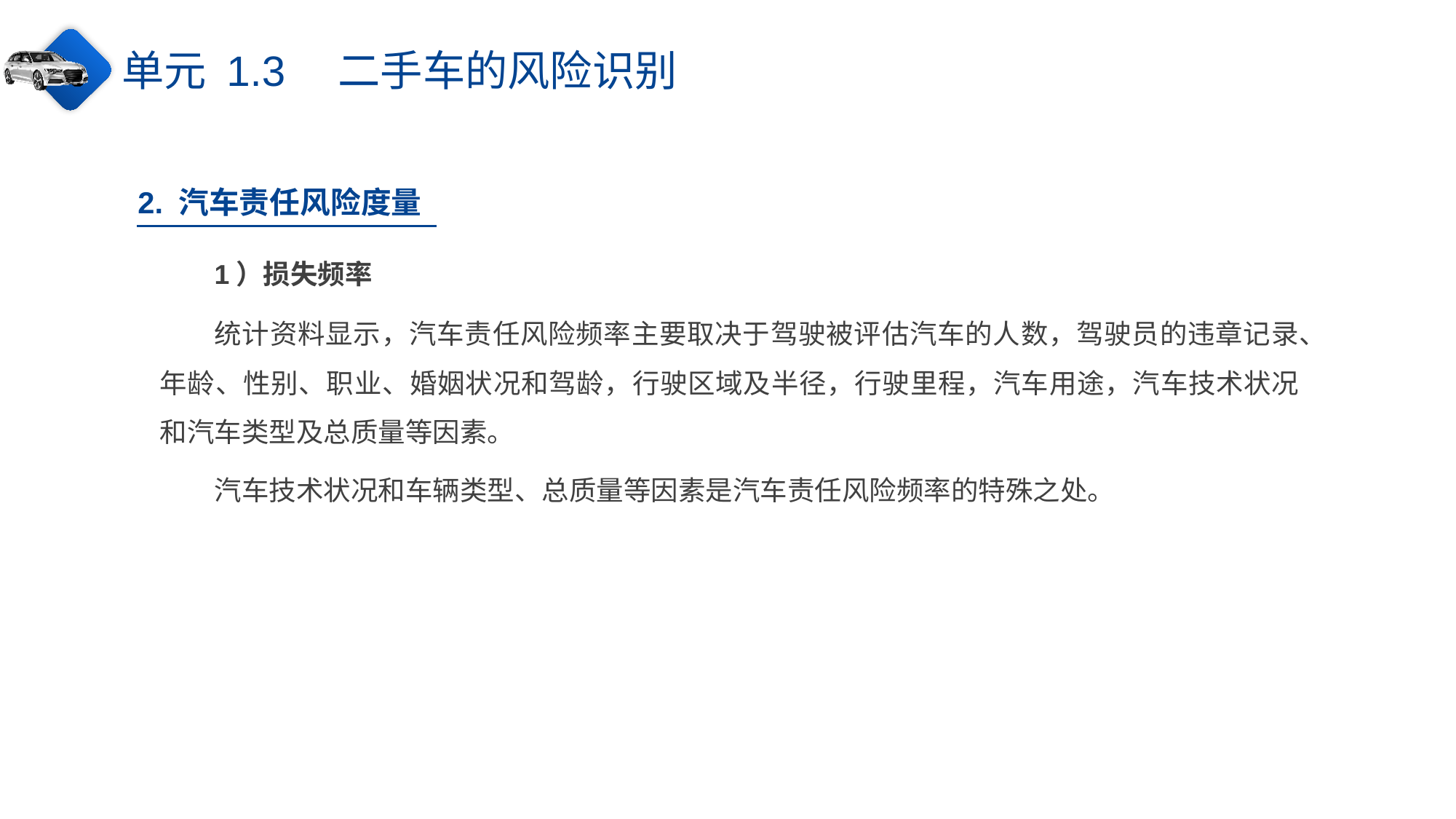

单元 1.3　二手车的风险识别
2. 汽车责任风险度量
1）损失频率
统计资料显示，汽车责任风险频率主要取决于驾驶被评估汽车的人数，驾驶员的违章记录、年龄、性别、职业、婚姻状况和驾龄，行驶区域及半径，行驶里程，汽车用途，汽车技术状况和汽车类型及总质量等因素。
汽车技术状况和车辆类型、总质量等因素是汽车责任风险频率的特殊之处。